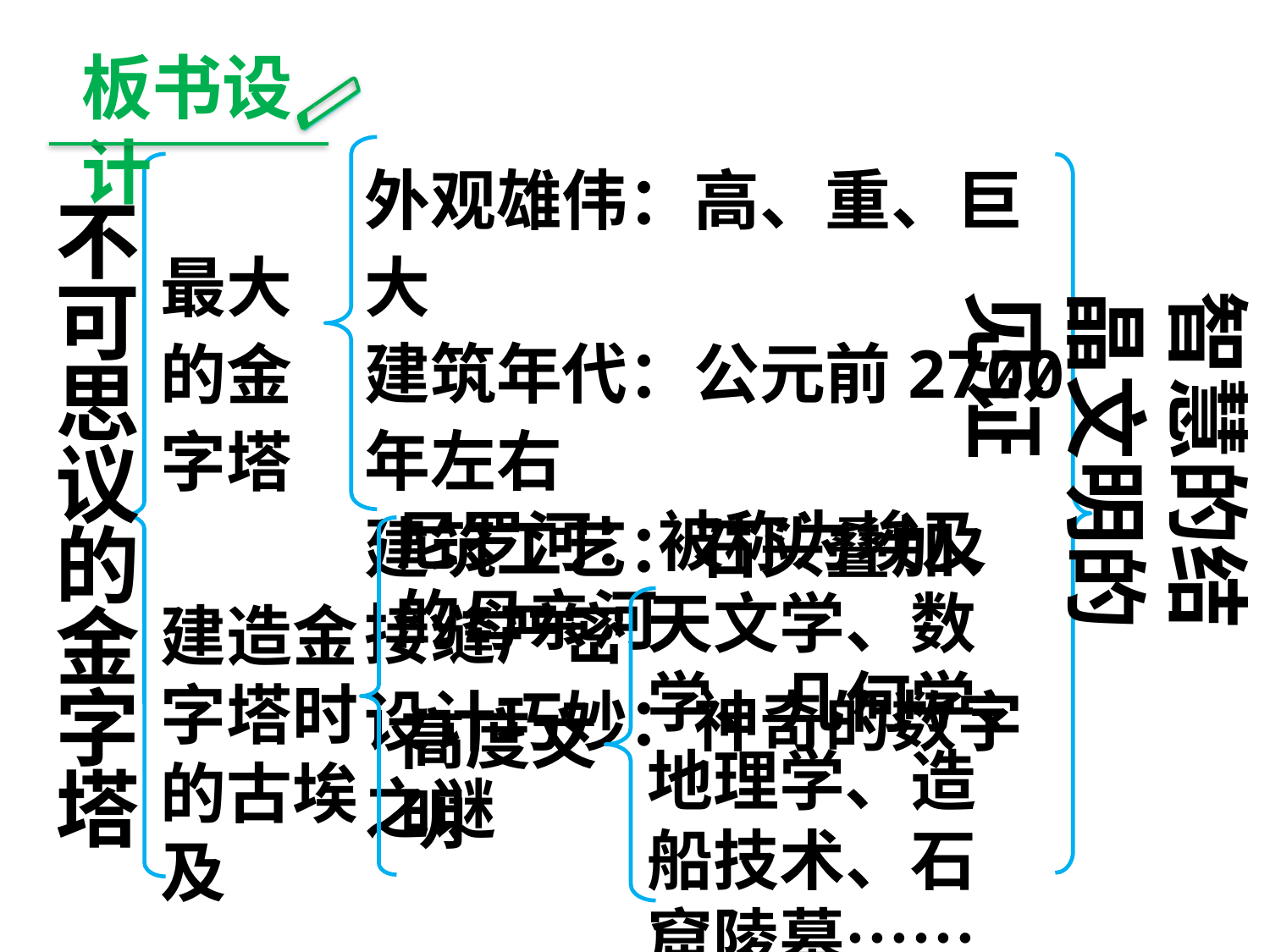

板书设计

外观雄伟：高、重、巨大
建筑年代：公元前2700年左右
建筑工艺：石头叠加、接缝严密
设计巧妙：神奇的数字之谜

不可思议的金字塔
最大的金字塔
智慧的结晶文明的见证
尼罗河：被称为埃及的母亲河

天文学、数学、几何学、地理学、造船技术、石窟陵墓……
建造金字塔时的古埃及

高度文明